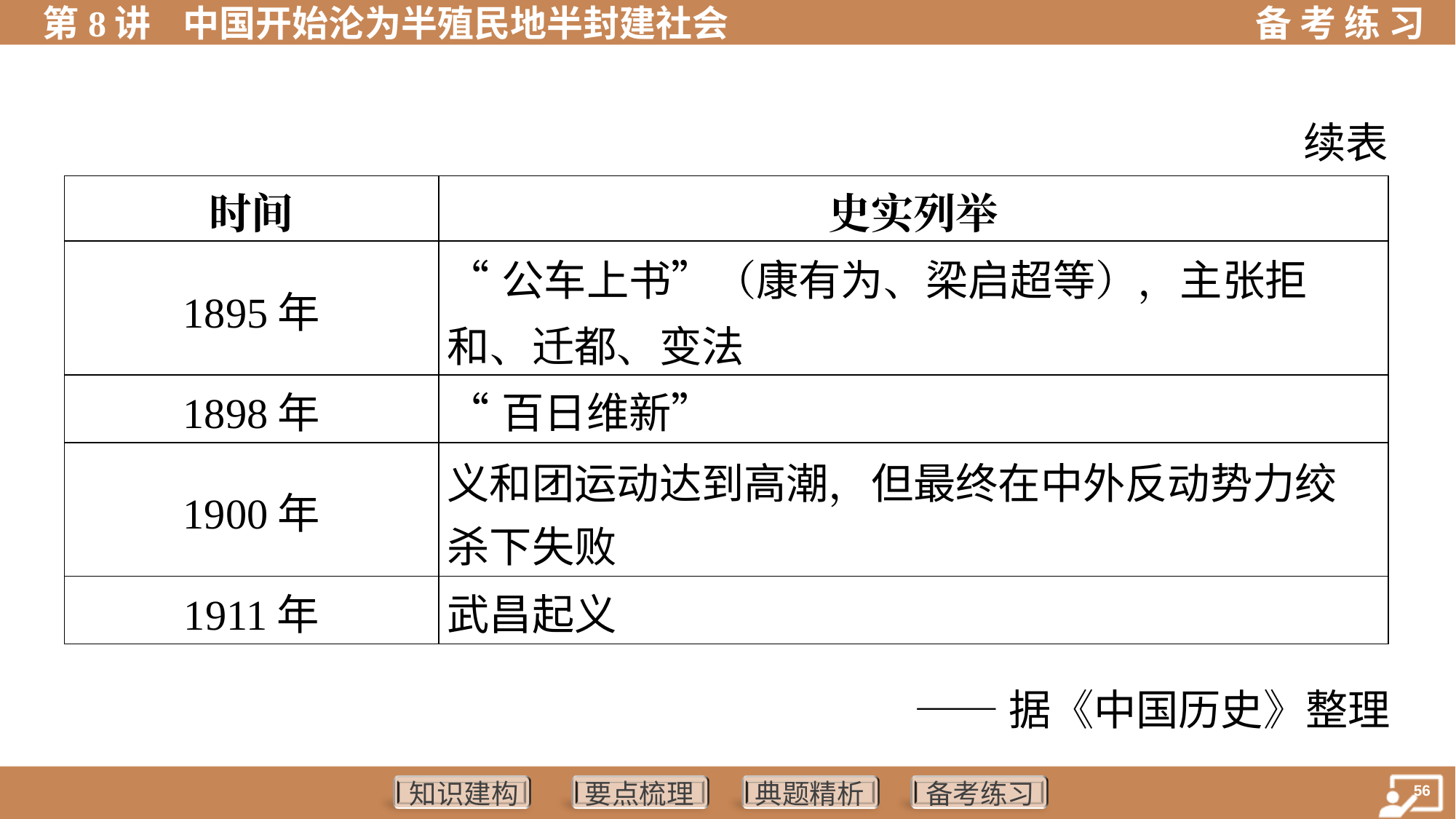

续表
| 时间 | 史实列举 |
| --- | --- |
| 1895年 | “公车上书”（康有为、梁启超等），主张拒和、迁都、变法 |
| 1898年 | “百日维新” |
| 1900年 | 义和团运动达到高潮，但最终在中外反动势力绞 杀下失败 |
| 1911年 | 武昌起义 |
——据《中国历史》整理